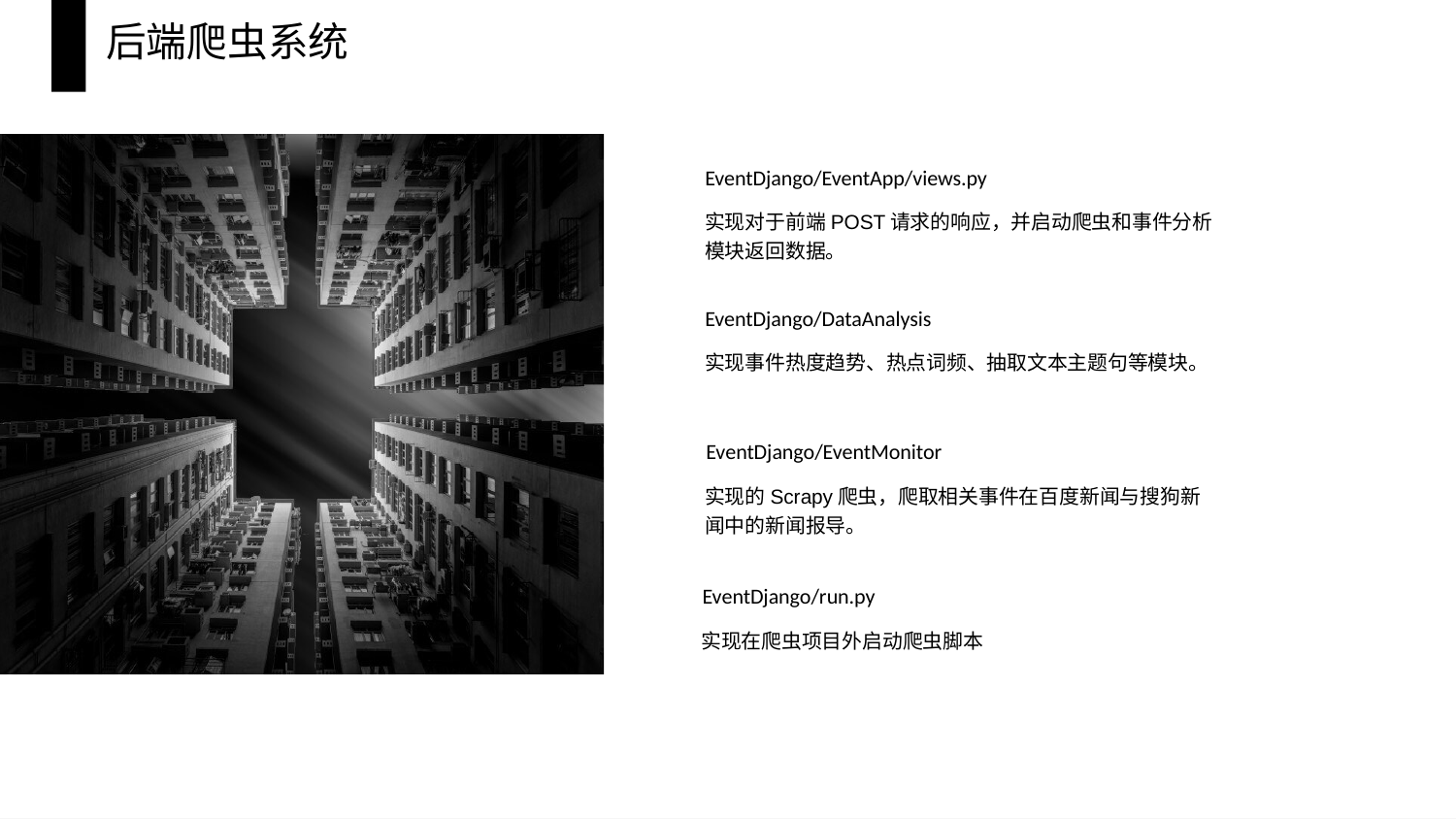

后端爬虫系统

EventDjango/EventApp/views.py
实现对于前端POST请求的响应，并启动爬虫和事件分析模块返回数据。

EventDjango/DataAnalysis

实现事件热度趋势、热点词频、抽取文本主题句等模块。
EventDjango/EventMonitor

实现的Scrapy爬虫，爬取相关事件在百度新闻与搜狗新闻中的新闻报导。

EventDjango/run.py
实现在爬虫项目外启动爬虫脚本